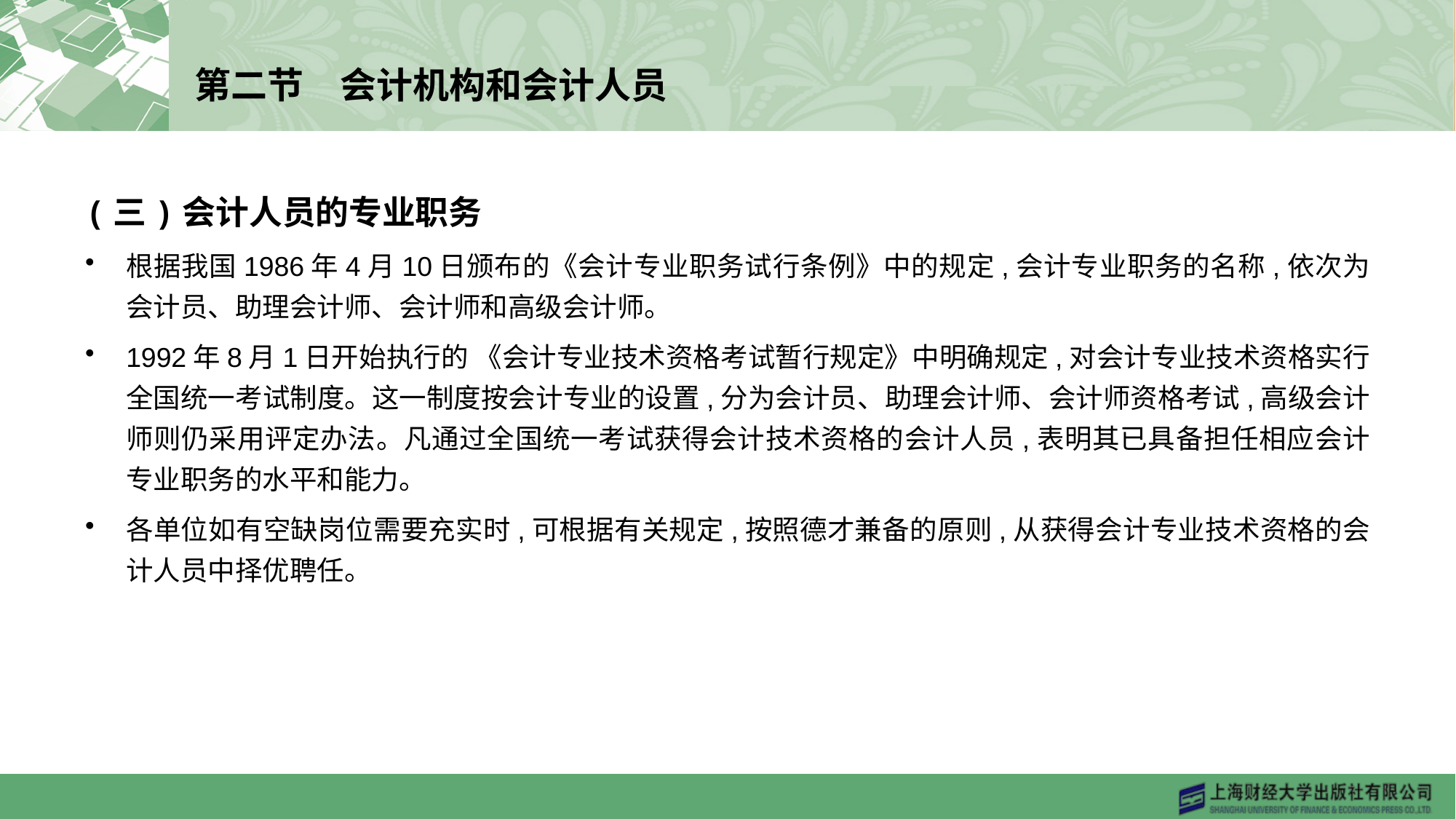

# 第二节　会计机构和会计人员
(三)会计人员的专业职务
根据我国1986年4月10日颁布的《会计专业职务试行条例》中的规定,会计专业职务的名称,依次为会计员、助理会计师、会计师和高级会计师。
1992年8月1日开始执行的 《会计专业技术资格考试暂行规定》中明确规定,对会计专业技术资格实行全国统一考试制度。这一制度按会计专业的设置,分为会计员、助理会计师、会计师资格考试,高级会计师则仍采用评定办法。凡通过全国统一考试获得会计技术资格的会计人员,表明其已具备担任相应会计专业职务的水平和能力。
各单位如有空缺岗位需要充实时,可根据有关规定,按照德才兼备的原则,从获得会计专业技术资格的会计人员中择优聘任。